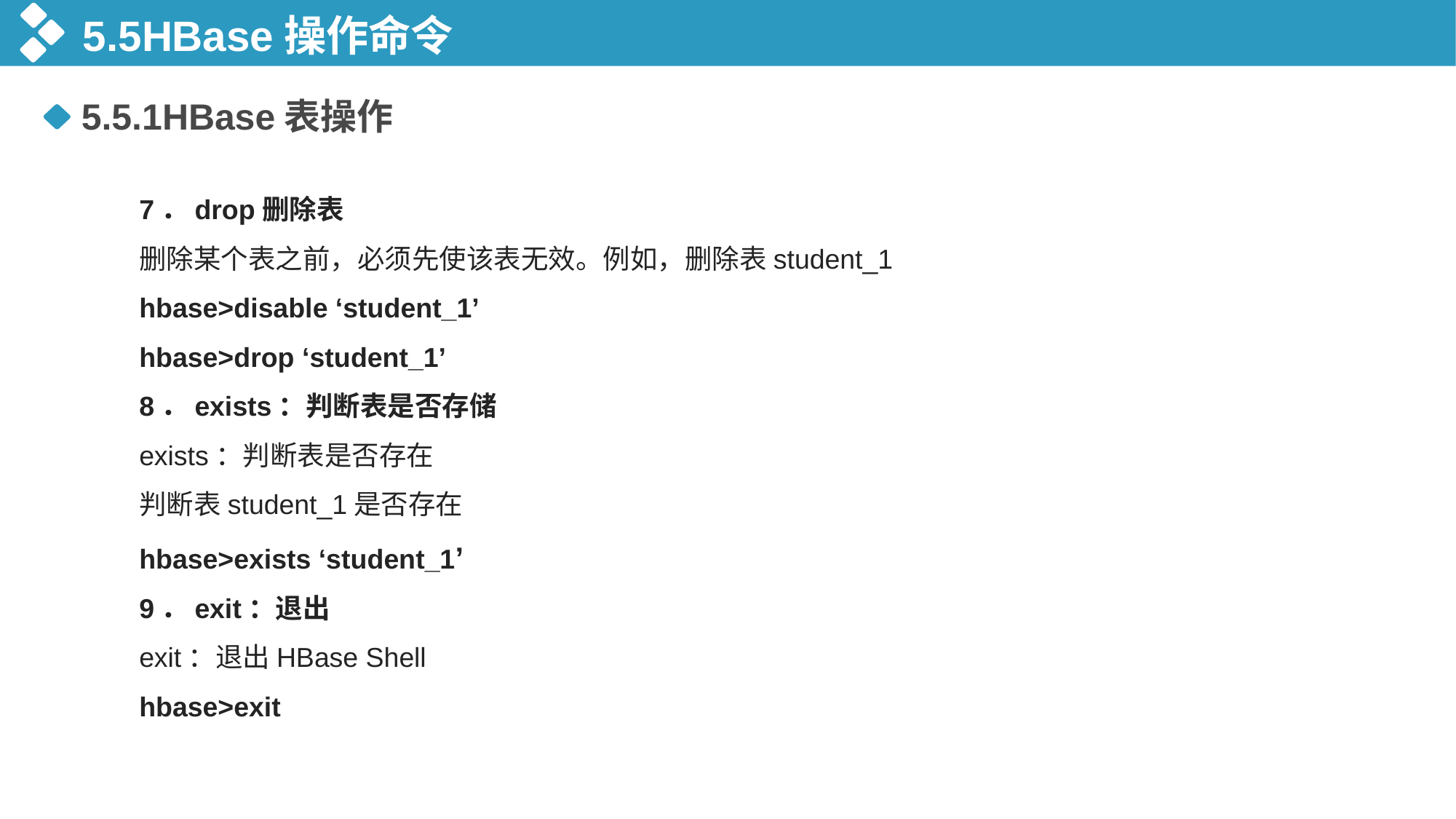

5.5HBase操作命令
5.5.1HBase表操作

7．drop删除表
删除某个表之前，必须先使该表无效。例如，删除表student_1
hbase>disable ‘student_1’
hbase>drop ‘student_1’
8．exists：判断表是否存储
exists：判断表是否存在
判断表student_1是否存在
hbase>exists ‘student_1’
9．exit：退出
exit：退出HBase Shell
hbase>exit